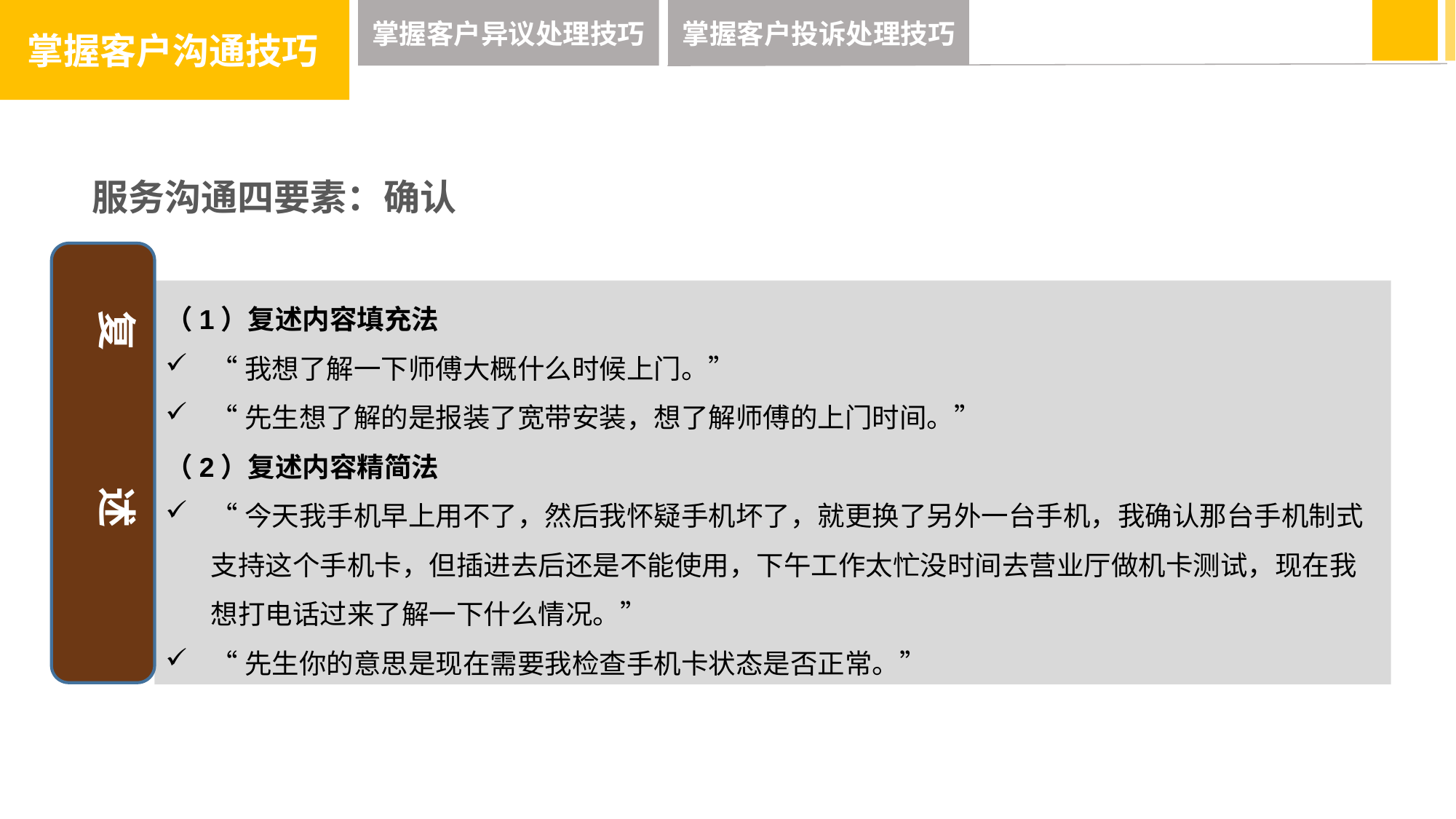

掌握客户沟通技巧
掌握客户异议处理技巧
掌握客户投诉处理技巧

服务沟通四要素：确认

（1）复述内容填充法
“我想了解一下师傅大概什么时候上门。”
“先生想了解的是报装了宽带安装，想了解师傅的上门时间。”
（2）复述内容精简法
“今天我手机早上用不了，然后我怀疑手机坏了，就更换了另外一台手机，我确认那台手机制式支持这个手机卡，但插进去后还是不能使用，下午工作太忙没时间去营业厅做机卡测试，现在我想打电话过来了解一下什么情况。”
“先生你的意思是现在需要我检查手机卡状态是否正常。”
复               述